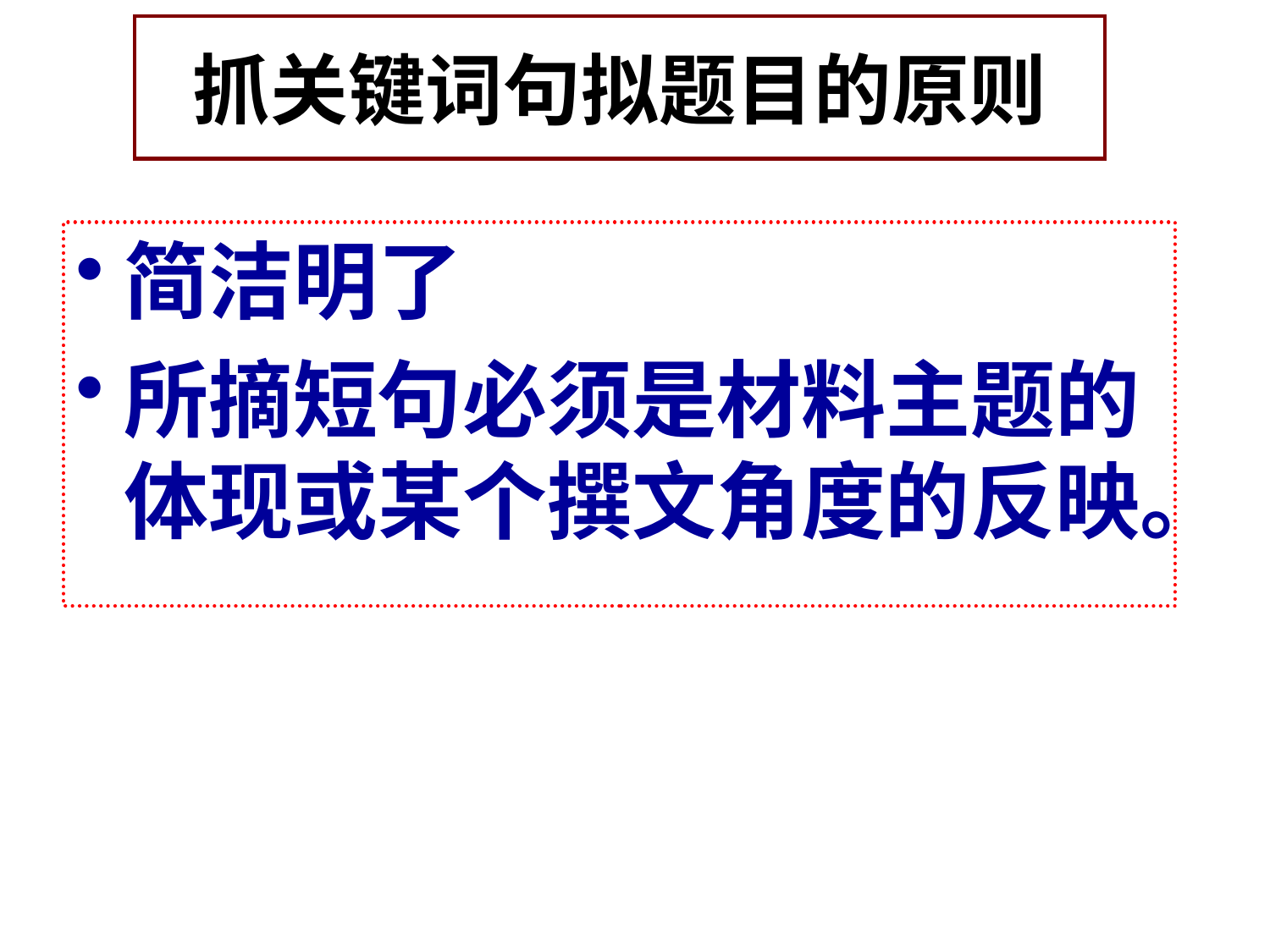

# 抓关键词句拟题目的原则
简洁明了
所摘短句必须是材料主题的体现或某个撰文角度的反映。